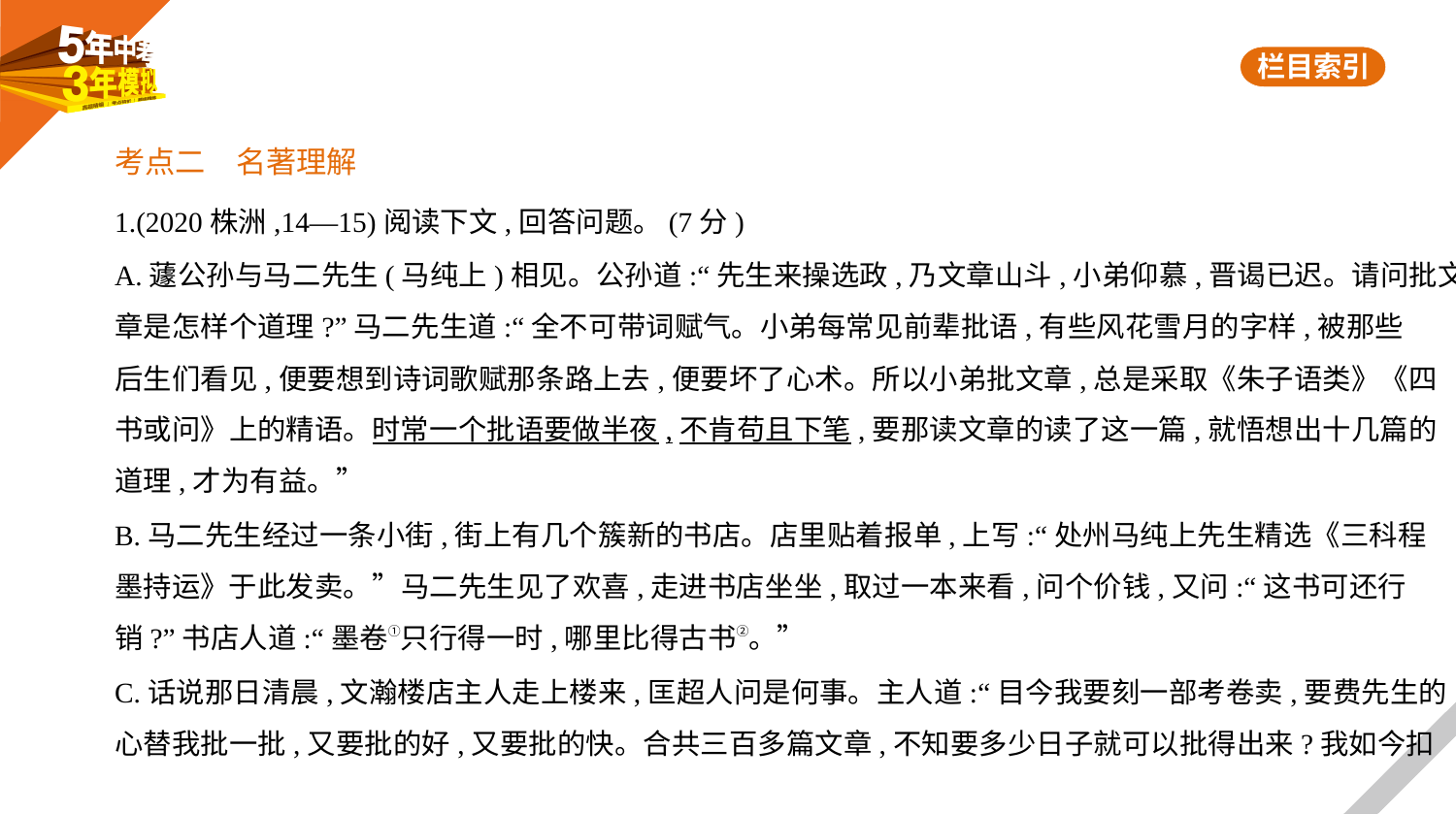

考点二　名著理解
1.(2020株洲,14—15)阅读下文,回答问题。(7分)
A.蘧公孙与马二先生(马纯上)相见。公孙道:“先生来操选政,乃文章山斗,小弟仰慕,晋谒已迟。请问批文
章是怎样个道理?”马二先生道:“全不可带词赋气。小弟每常见前辈批语,有些风花雪月的字样,被那些
后生们看见,便要想到诗词歌赋那条路上去,便要坏了心术。所以小弟批文章,总是采取《朱子语类》《四
书或问》上的精语。时常一个批语要做半夜,不肯苟且下笔,要那读文章的读了这一篇,就悟想出十几篇的
道理,才为有益。”
B.马二先生经过一条小街,街上有几个簇新的书店。店里贴着报单,上写:“处州马纯上先生精选《三科程
墨持运》于此发卖。”马二先生见了欢喜,走进书店坐坐,取过一本来看,问个价钱,又问:“这书可还行
销?”书店人道:“墨卷①只行得一时,哪里比得古书②。”
C.话说那日清晨,文瀚楼店主人走上楼来,匡超人问是何事。主人道:“目今我要刻一部考卷卖,要费先生的
心替我批一批,又要批的好,又要批的快。合共三百多篇文章,不知要多少日子就可以批得出来?我如今扣